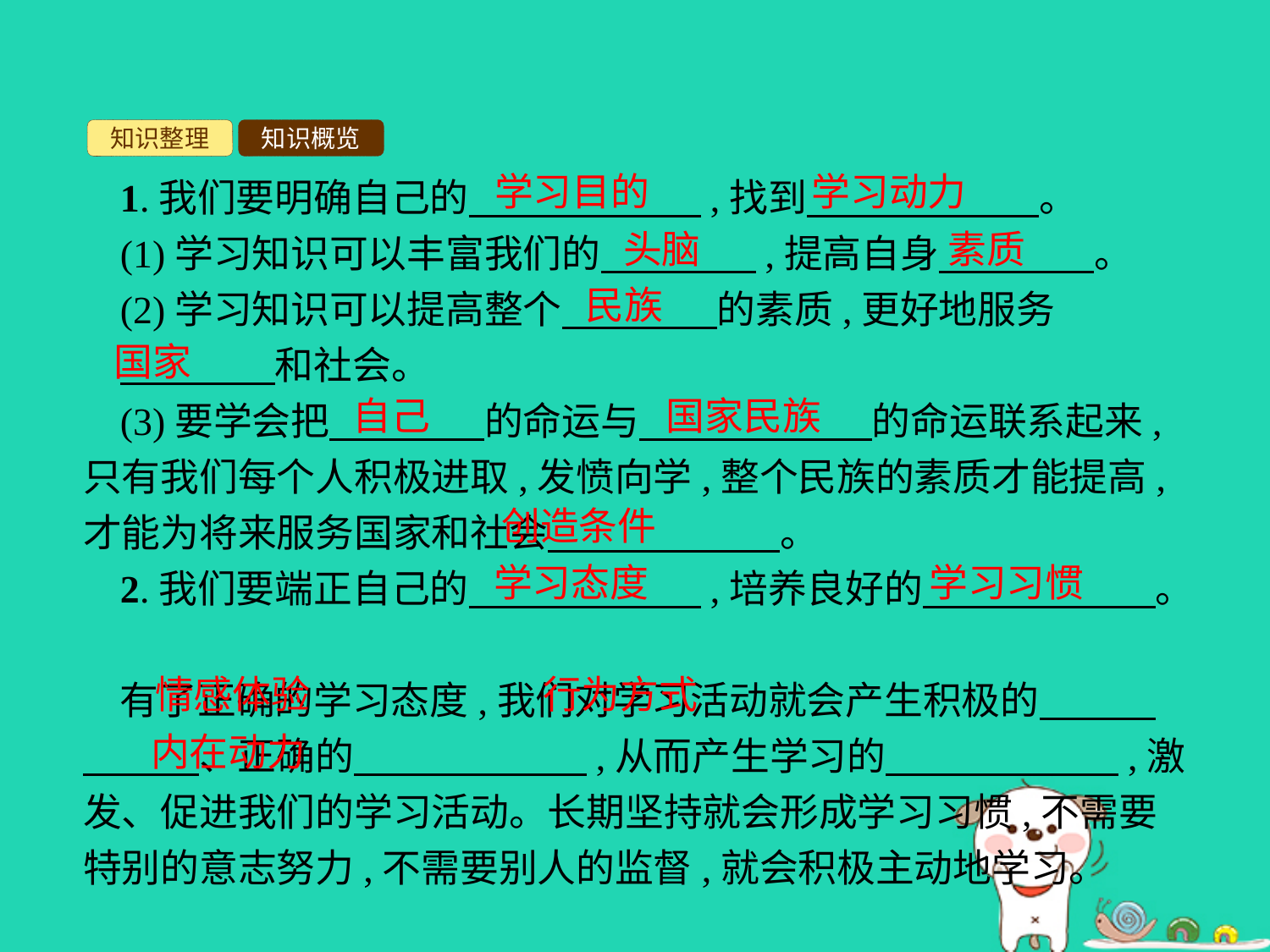

知识整理
知识概览
学习目的
学习动力
1.我们要明确自己的　　　　　　,找到　　　　　　。
(1)学习知识可以丰富我们的　　　　,提高自身　　　　。
(2)学习知识可以提高整个　　　　的素质,更好地服务
　　　　和社会。
(3)要学会把　　　　的命运与　　　　　　的命运联系起来,只有我们每个人积极进取,发愤向学,整个民族的素质才能提高,才能为将来服务国家和社会　　　　　　。
2.我们要端正自己的　　　　　　,培养良好的　　　　　　。
有了正确的学习态度,我们对学习活动就会产生积极的　　　　　　、正确的　　　　　　,从而产生学习的　　　　　　,激发、促进我们的学习活动。长期坚持就会形成学习习惯,不需要特别的意志努力,不需要别人的监督,就会积极主动地学习。
头脑
素质
民族
国家
自己
国家民族
创造条件
学习态度
学习习惯
情感体验
行为方式
内在动力